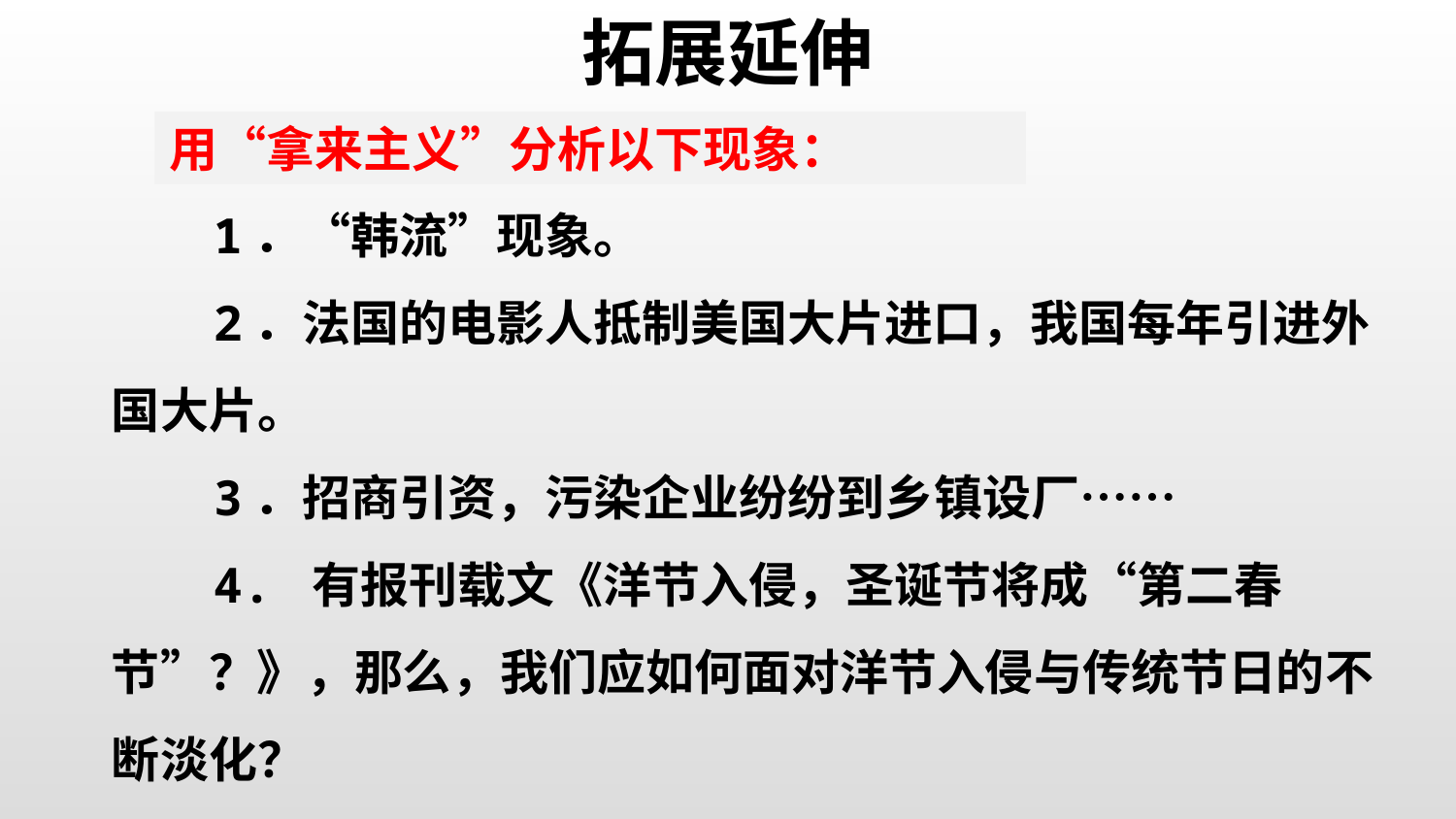

拓展延伸
用“拿来主义”分析以下现象：
 1．“韩流”现象。
 2．法国的电影人抵制美国大片进口，我国每年引进外国大片。
 3．招商引资，污染企业纷纷到乡镇设厂……
 4. 有报刊载文《洋节入侵，圣诞节将成“第二春节”？》，那么，我们应如何面对洋节入侵与传统节日的不断淡化？